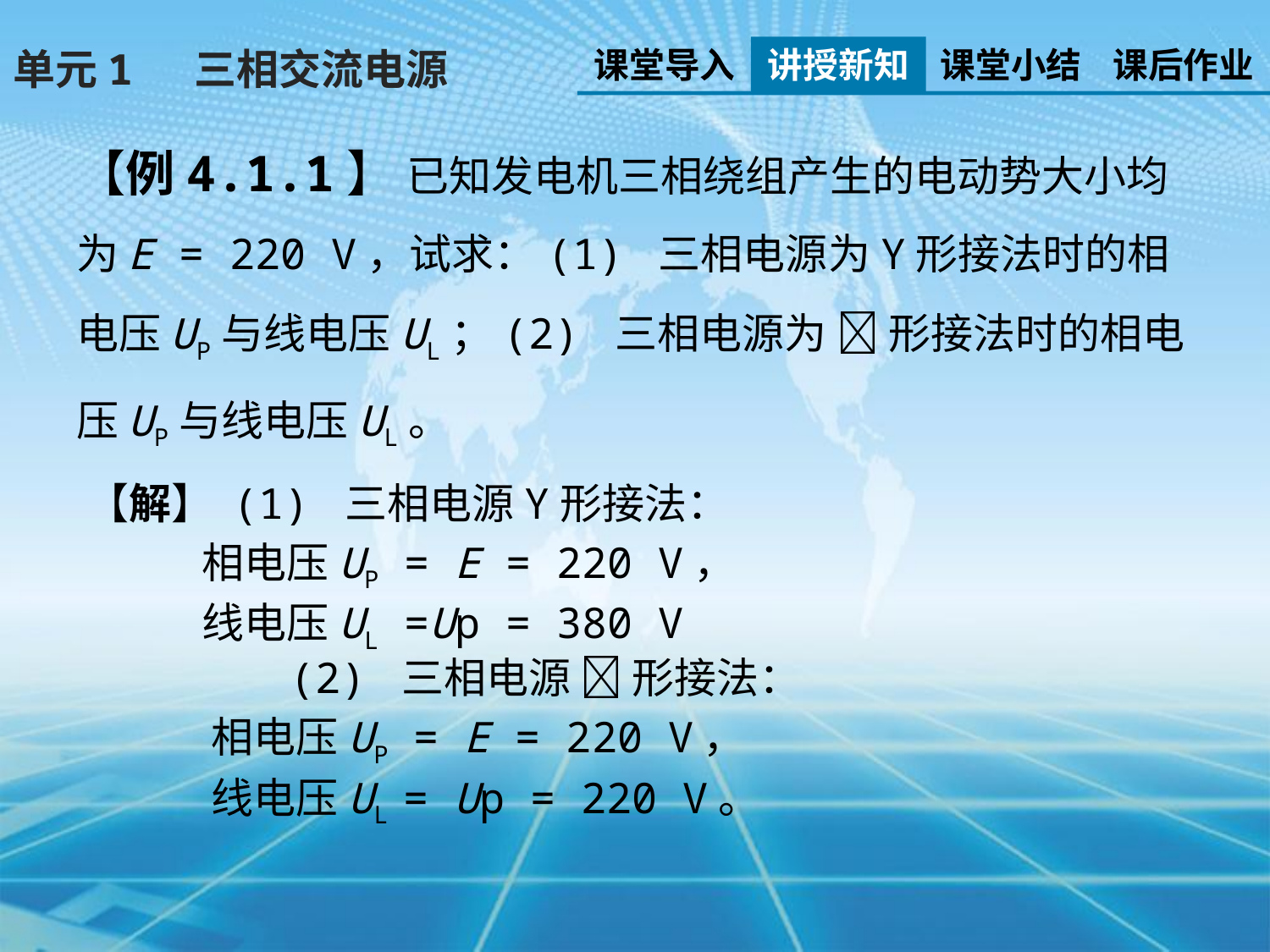

课堂导入
讲授新知
课堂小结
课后作业
单元1  三相交流电源
【例4.1.1】 已知发电机三相绕组产生的电动势大小均为E = 220 V，试求：(1) 三相电源为Y形接法时的相电压UP与线电压UL；(2) 三相电源为 Δ 形接法时的相电压UP与线电压UL。
【解】 (1) 三相电源Y形接法：
           相电压UP = E = 220 V，
           线电压UL =Up = 380 V
        (2) 三相电源 Δ 形接法：
            相电压UP = E = 220 V，
            线电压UL = Up = 220 V。